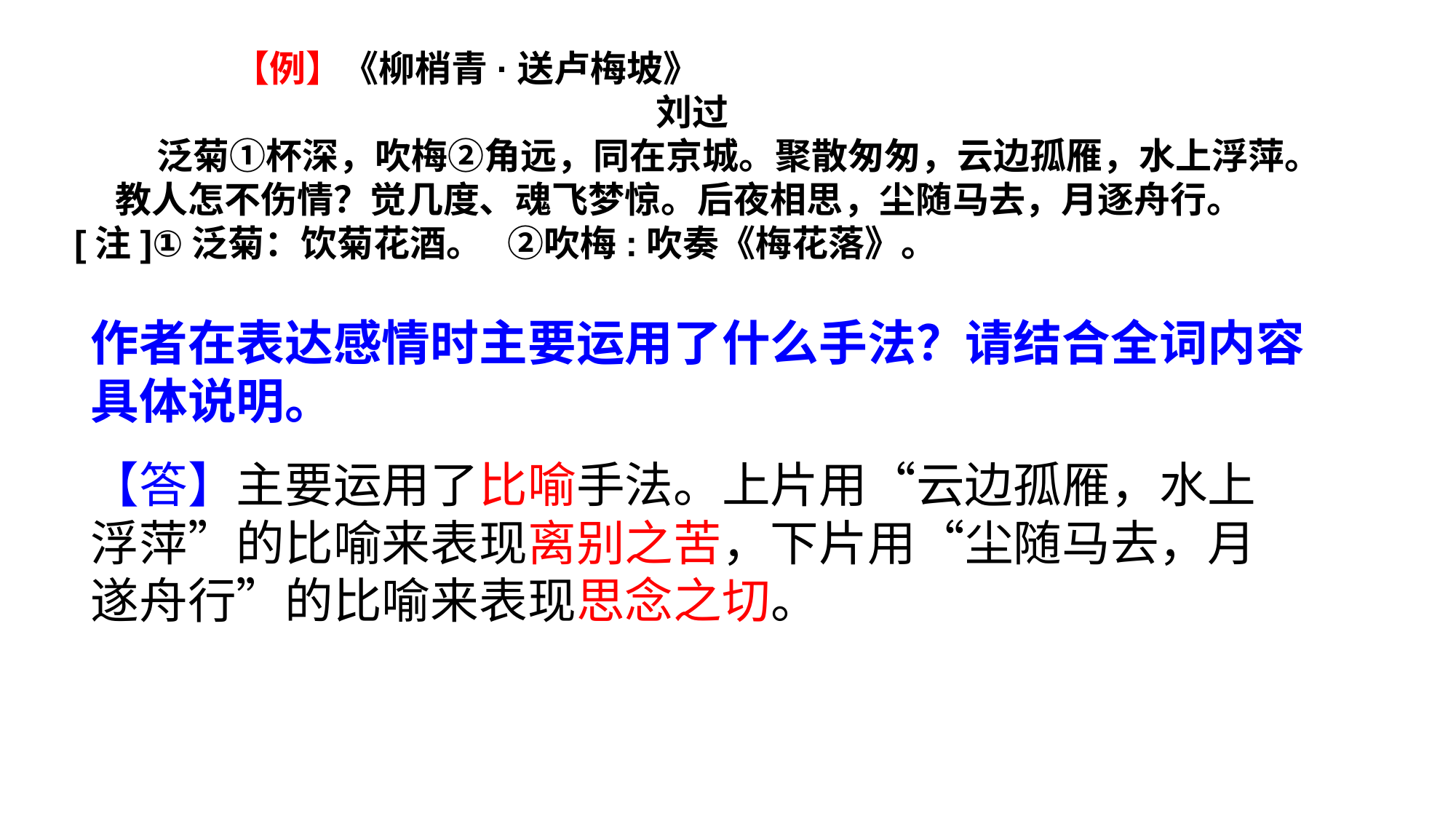

【例】《柳梢青·送卢梅坡》
                                                                      刘过
         泛菊①杯深，吹梅②角远，同在京城。聚散匆匆，云边孤雁，水上浮萍。
    教人怎不伤情？觉几度、魂飞梦惊。后夜相思，尘随马去，月逐舟行。
[注]①泛菊：饮菊花酒。   ②吹梅:吹奏《梅花落》。
作者在表达感情时主要运用了什么手法？请结合全词内容具体说明。
【答】主要运用了比喻手法。上片用“云边孤雁，水上浮萍”的比喻来表现离别之苦，下片用“尘随马去，月遂舟行”的比喻来表现思念之切。